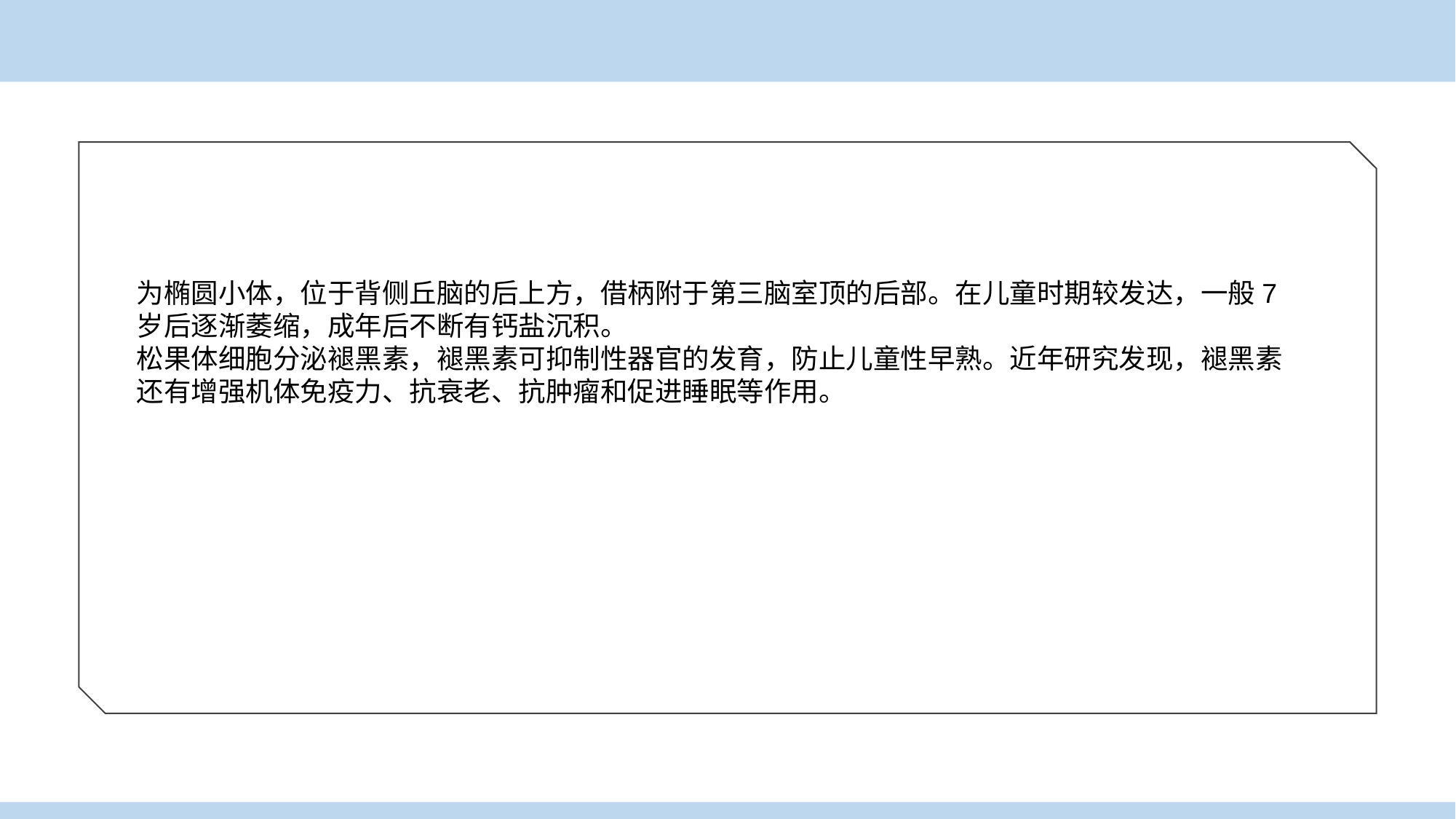

为椭圆小体，位于背侧丘脑的后上方，借柄附于第三脑室顶的后部。在儿童时期较发达，一般7岁后逐渐萎缩，成年后不断有钙盐沉积。
松果体细胞分泌褪黑素，褪黑素可抑制性器官的发育，防止儿童性早熟。近年研究发现，褪黑素还有增强机体免疫力、抗衰老、抗肿瘤和促进睡眠等作用。